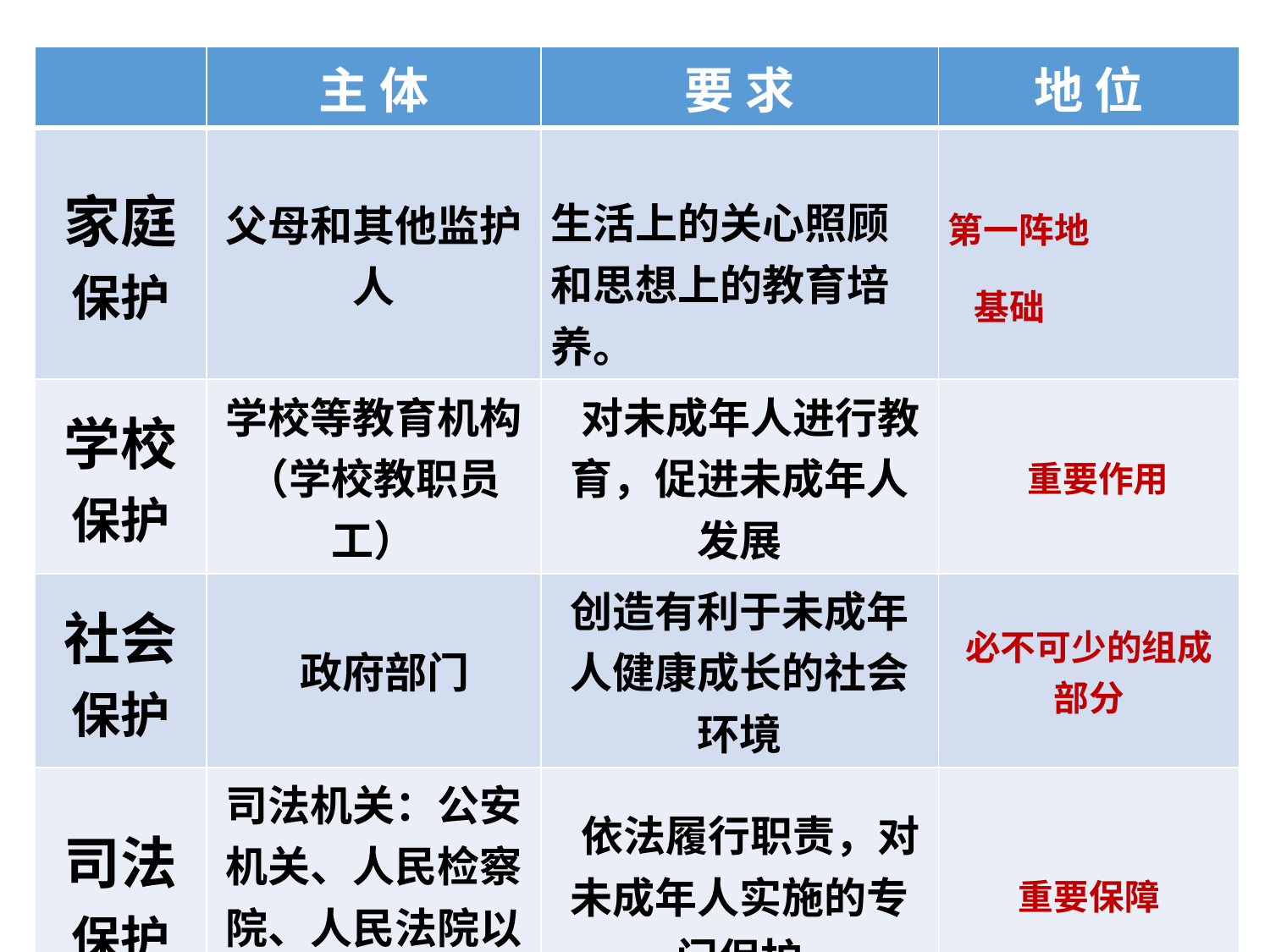

|  | 主 体 | 要 求 | 地 位 |
| --- | --- | --- | --- |
| 家庭 保护 | 父母和其他监护人 | 生活上的关心照顾和思想上的教育培养。 | 第一阵地 基础 |
| 学校 保护 | 学校等教育机构 （学校教职员工） | 对未成年人进行教育，促进未成年人发展 | 重要作用 |
| 社会 保护 | 政府部门 | 创造有利于未成年人健康成长的社会环境 | 必不可少的组成部分 |
| 司法 保护 | 司法机关：公安机关、人民检察院、人民法院以及司法行政部门 | 依法履行职责，对未成年人实施的专门保护 | 重要保障 |